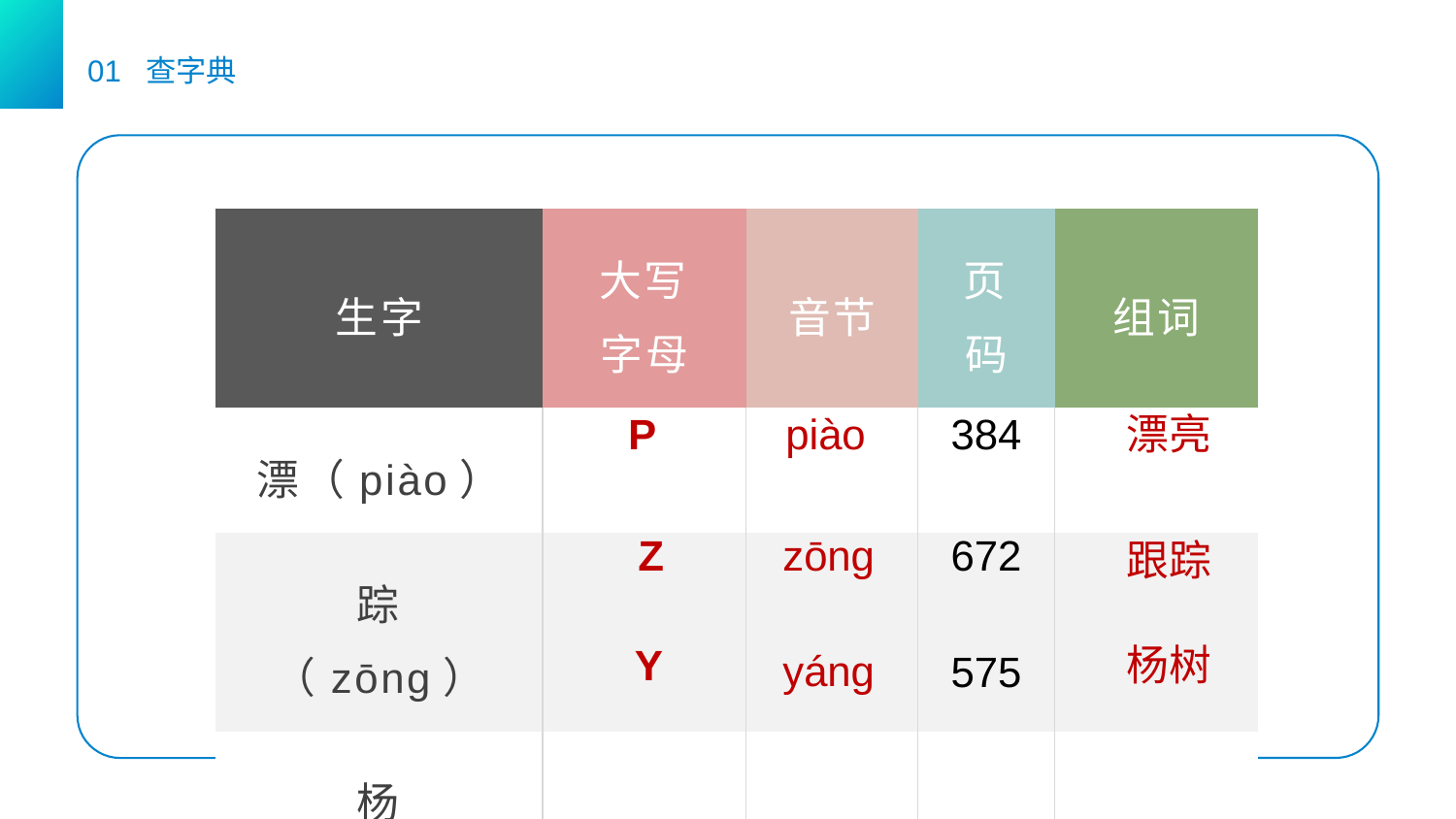

01  查字典

| 生字 | 大写字母 | 音节 | 页码 | 组词 |
| --- | --- | --- | --- | --- |
| 漂（piào） |  |  |  |  |
| 踪（zōnɡ） |  |  |  |  |
| 杨（yánɡ） |  |  |  |  |
piào
漂亮
P
384
Z
zōnɡ
672
跟踪
Y
杨树
yánɡ
575